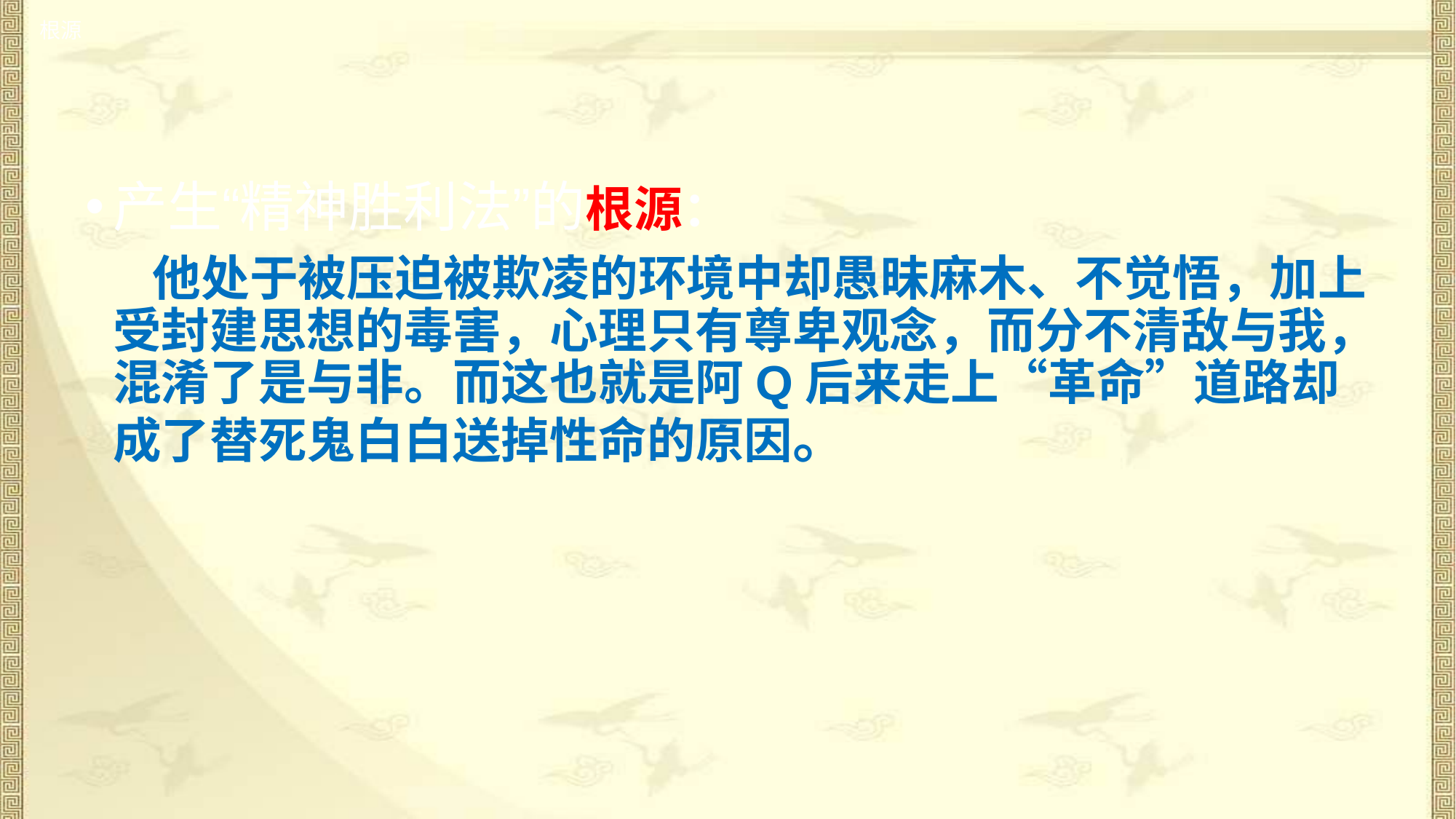

# 根源
产生“精神胜利法”的根源：
     他处于被压迫被欺凌的环境中却愚昧麻木、不觉悟，加上受封建思想的毒害，心理只有尊卑观念，而分不清敌与我，混淆了是与非。而这也就是阿Q后来走上“革命”道路却成了替死鬼白白送掉性命的原因。